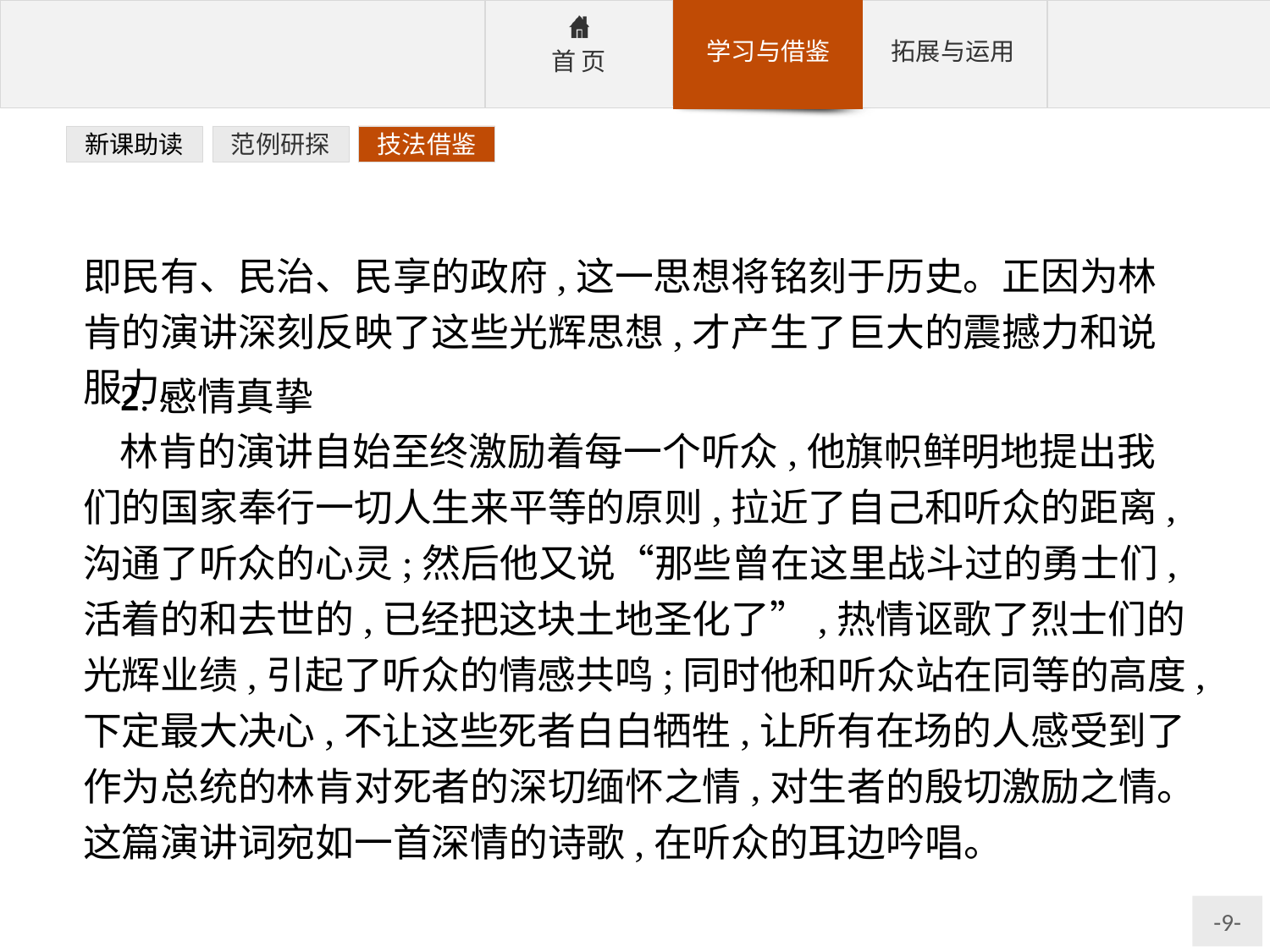

新课助读
范例研探
技法借鉴
即民有、民治、民享的政府,这一思想将铭刻于历史。正因为林肯的演讲深刻反映了这些光辉思想,才产生了巨大的震撼力和说服力。
2.感情真挚
林肯的演讲自始至终激励着每一个听众,他旗帜鲜明地提出我们的国家奉行一切人生来平等的原则,拉近了自己和听众的距离,沟通了听众的心灵;然后他又说“那些曾在这里战斗过的勇士们,活着的和去世的,已经把这块土地圣化了”,热情讴歌了烈士们的光辉业绩,引起了听众的情感共鸣;同时他和听众站在同等的高度,下定最大决心,不让这些死者白白牺牲,让所有在场的人感受到了作为总统的林肯对死者的深切缅怀之情,对生者的殷切激励之情。这篇演讲词宛如一首深情的诗歌,在听众的耳边吟唱。